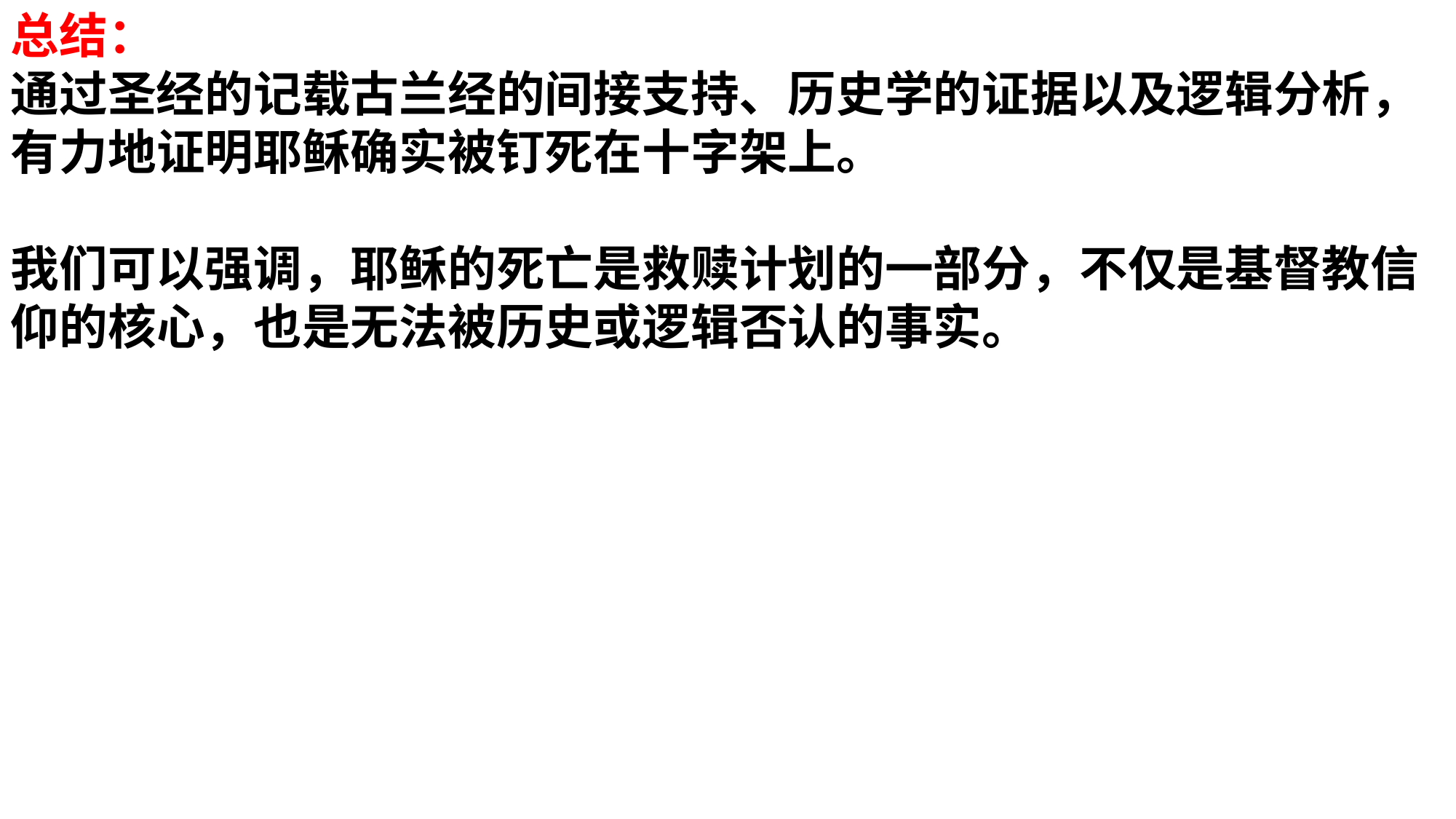

总结：
通过圣经的记载古兰经的间接支持、历史学的证据以及逻辑分析，有力地证明耶稣确实被钉死在十字架上。

我们可以强调，耶稣的死亡是救赎计划的一部分，不仅是基督教信仰的核心，也是无法被历史或逻辑否认的事实。